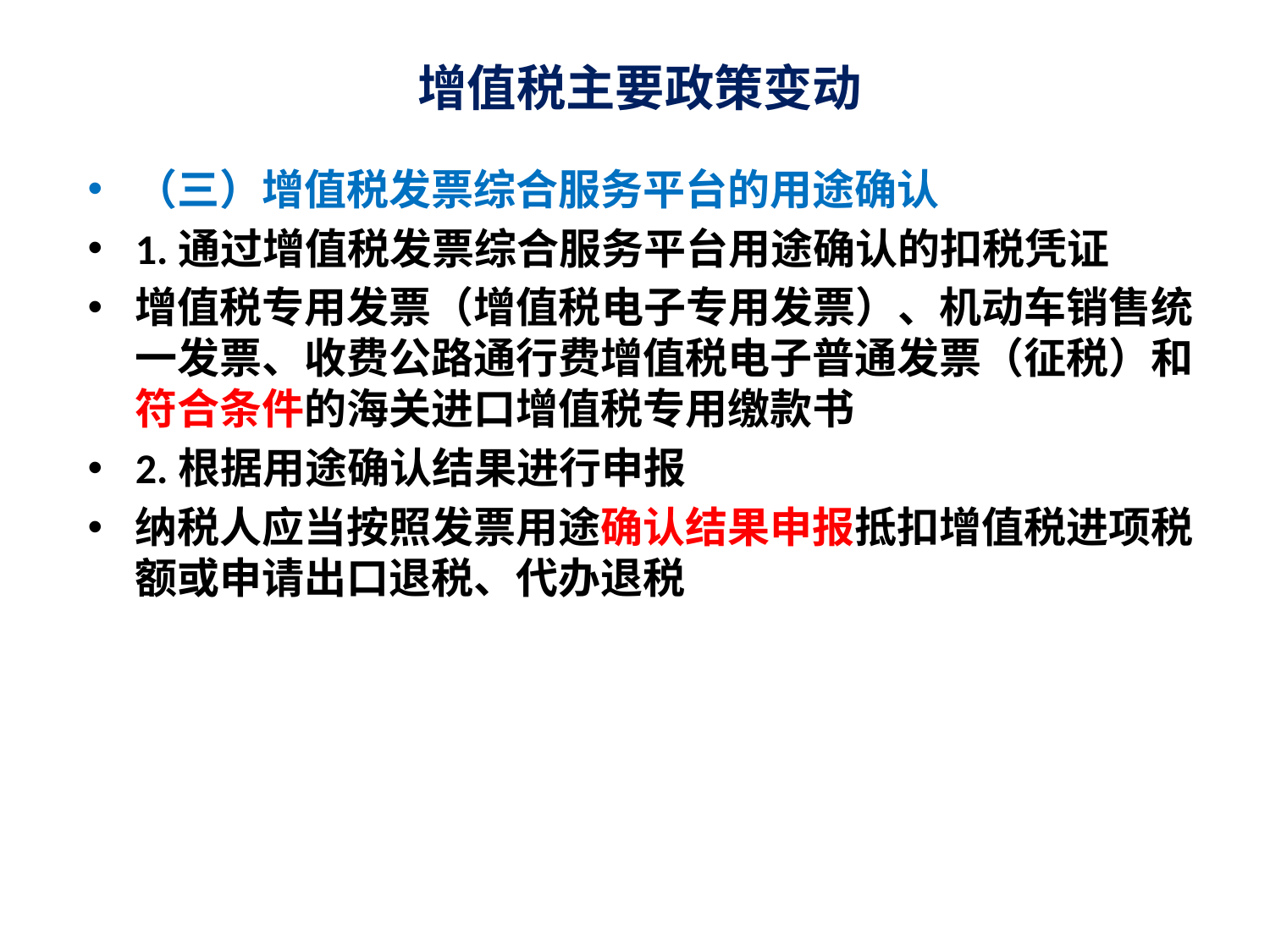

# 增值税主要政策变动
（三）增值税发票综合服务平台的用途确认
1.通过增值税发票综合服务平台用途确认的扣税凭证
增值税专用发票（增值税电子专用发票）、机动车销售统一发票、收费公路通行费增值税电子普通发票（征税）和符合条件的海关进口增值税专用缴款书
2.根据用途确认结果进行申报
纳税人应当按照发票用途确认结果申报抵扣增值税进项税额或申请出口退税、代办退税